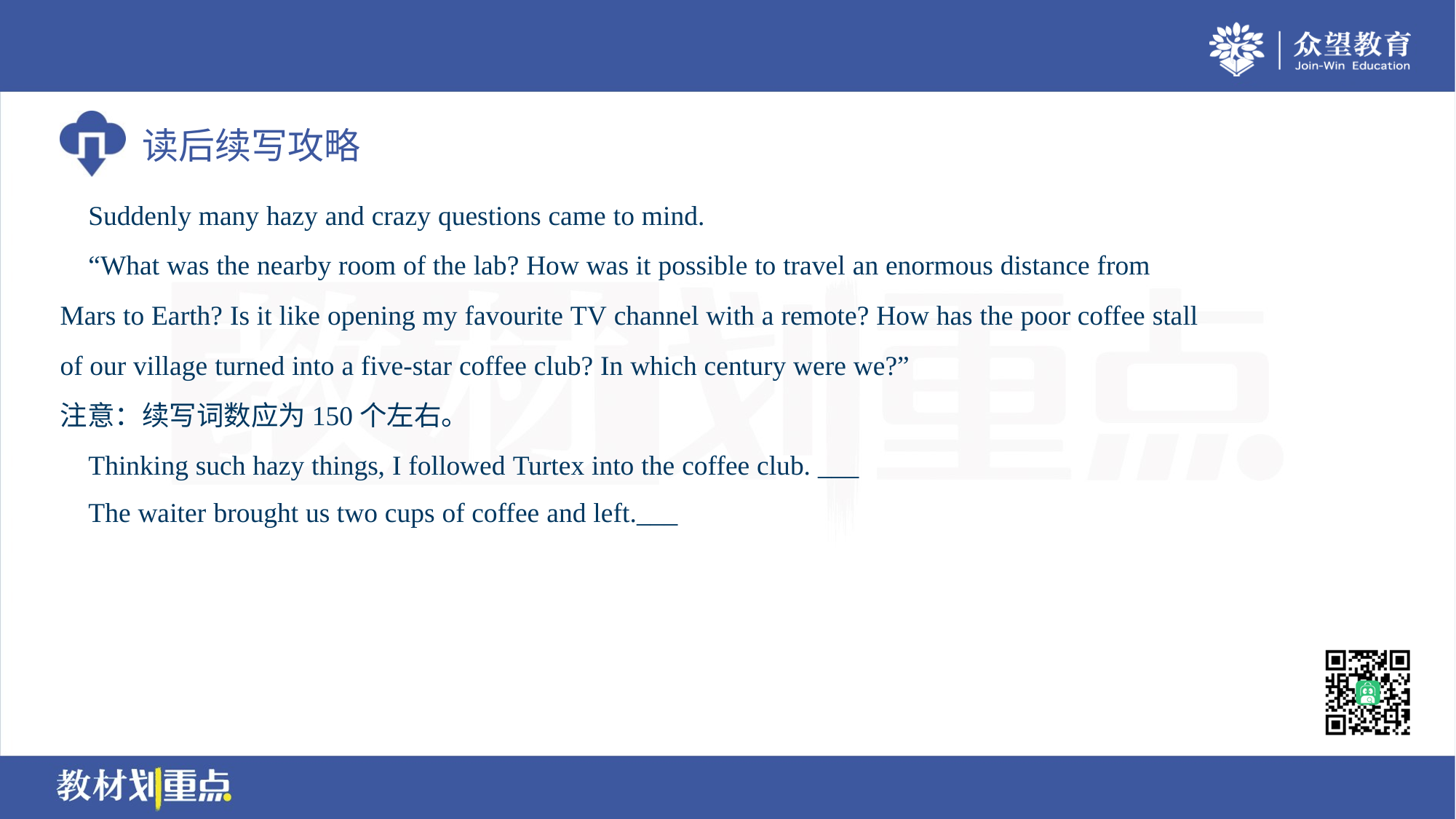

Suddenly many hazy and crazy questions came to mind.
    “What was the nearby room of the lab? How was it possible to travel an enormous distance from
Mars to Earth? Is it like opening my favourite TV channel with a remote? How has the poor coffee stall
of our village turned into a five-star coffee club? In which century were we?”
注意：续写词数应为150个左右。
    Thinking such hazy things, I followed Turtex into the coffee club. ___
    The waiter brought us two cups of coffee and left.___